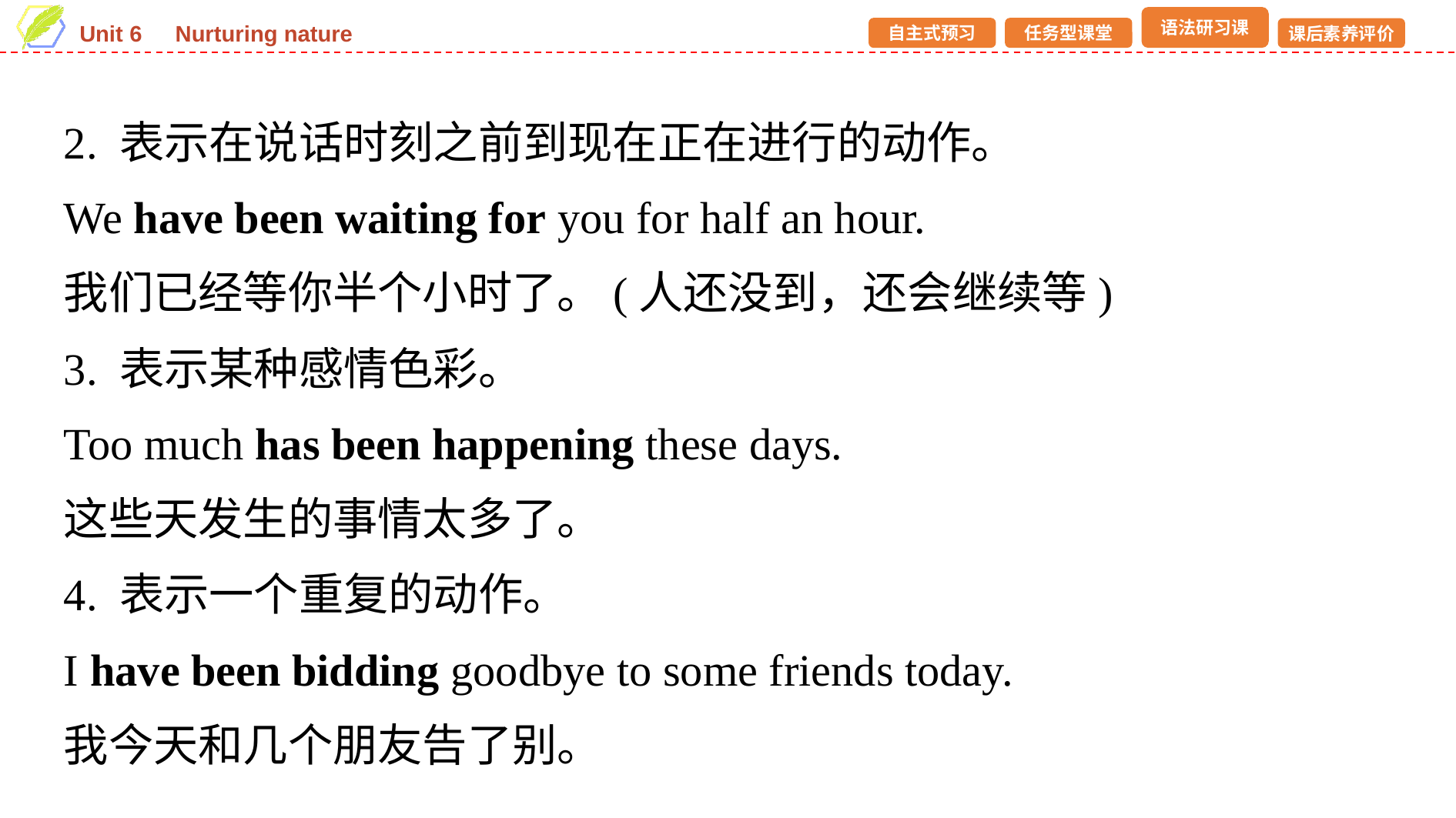

2. 表示在说话时刻之前到现在正在进行的动作。
We have been waiting for you for half an hour.
我们已经等你半个小时了。(人还没到，还会继续等)
3. 表示某种感情色彩。
Too much has been happening these days.
这些天发生的事情太多了。
4. 表示一个重复的动作。
I have been bidding goodbye to some friends today.
我今天和几个朋友告了别。